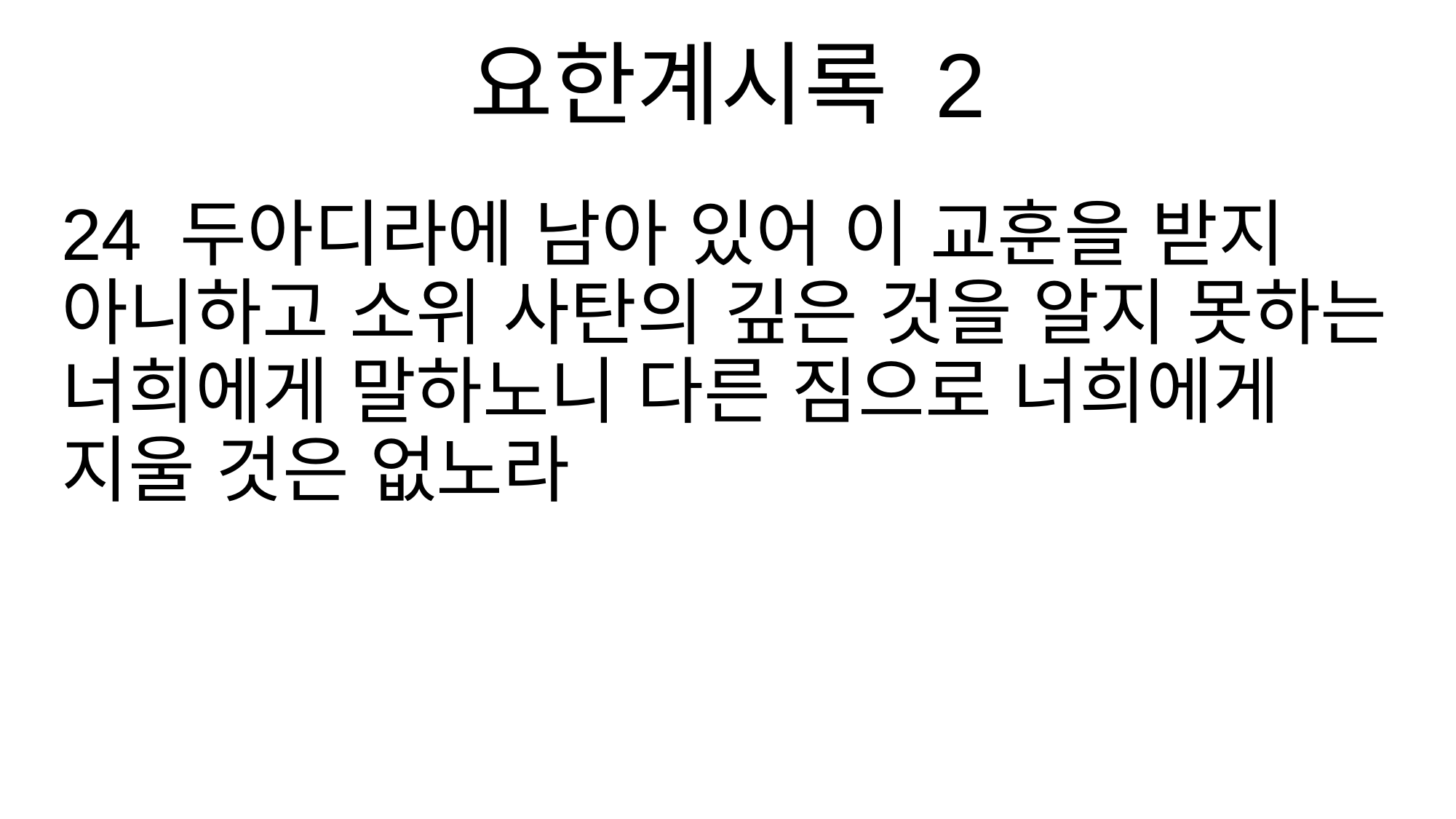

요한계시록 2
24 두아디라에 남아 있어 이 교훈을 받지 아니하고 소위 사탄의 깊은 것을 알지 못하는 너희에게 말하노니 다른 짐으로 너희에게 지울 것은 없노라